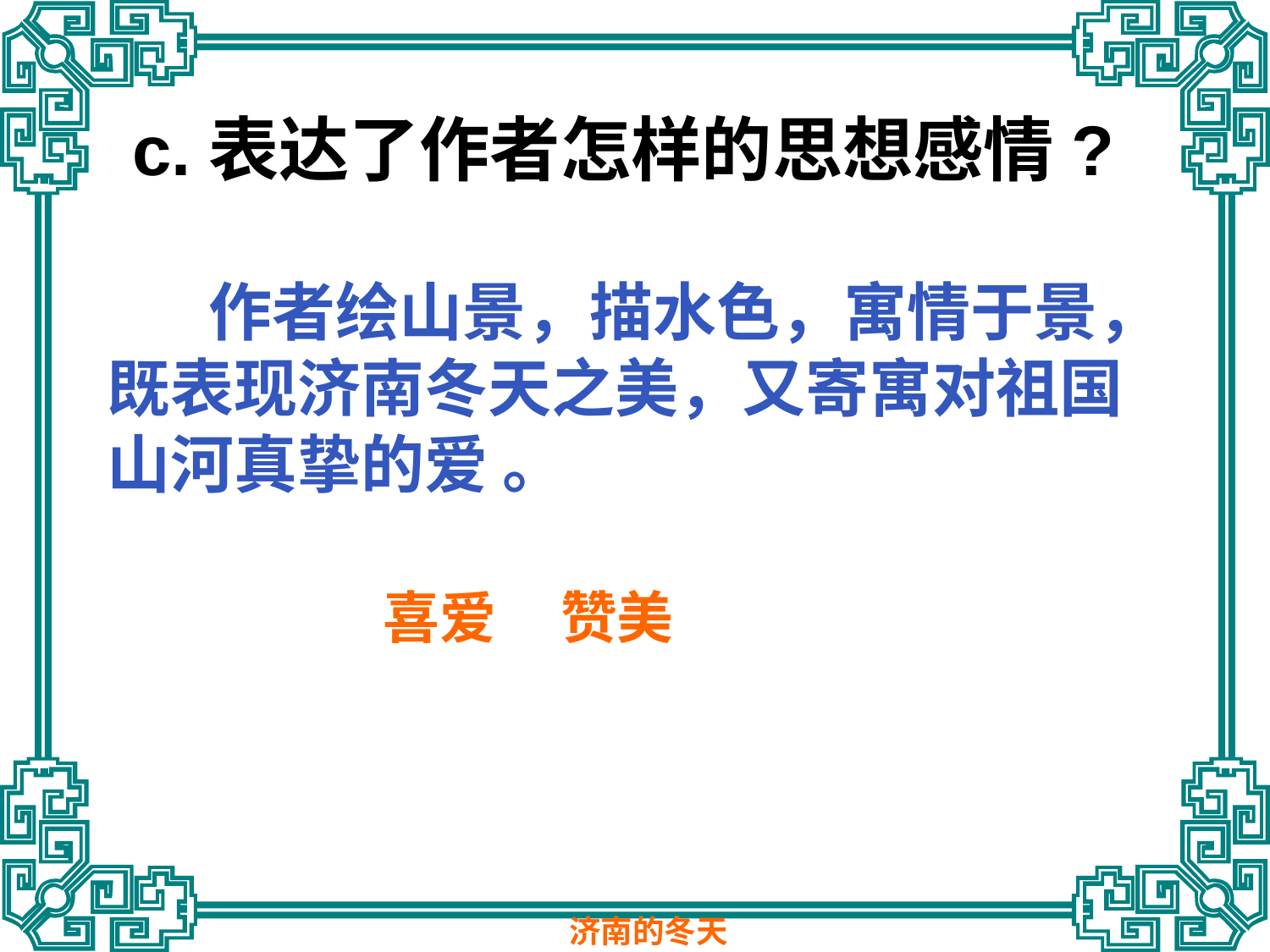

c.表达了作者怎样的思想感情?
      作者绘山景，描水色，寓情于景，既表现济南冬天之美，又寄寓对祖国山河真挚的爱 。
喜爱     赞美